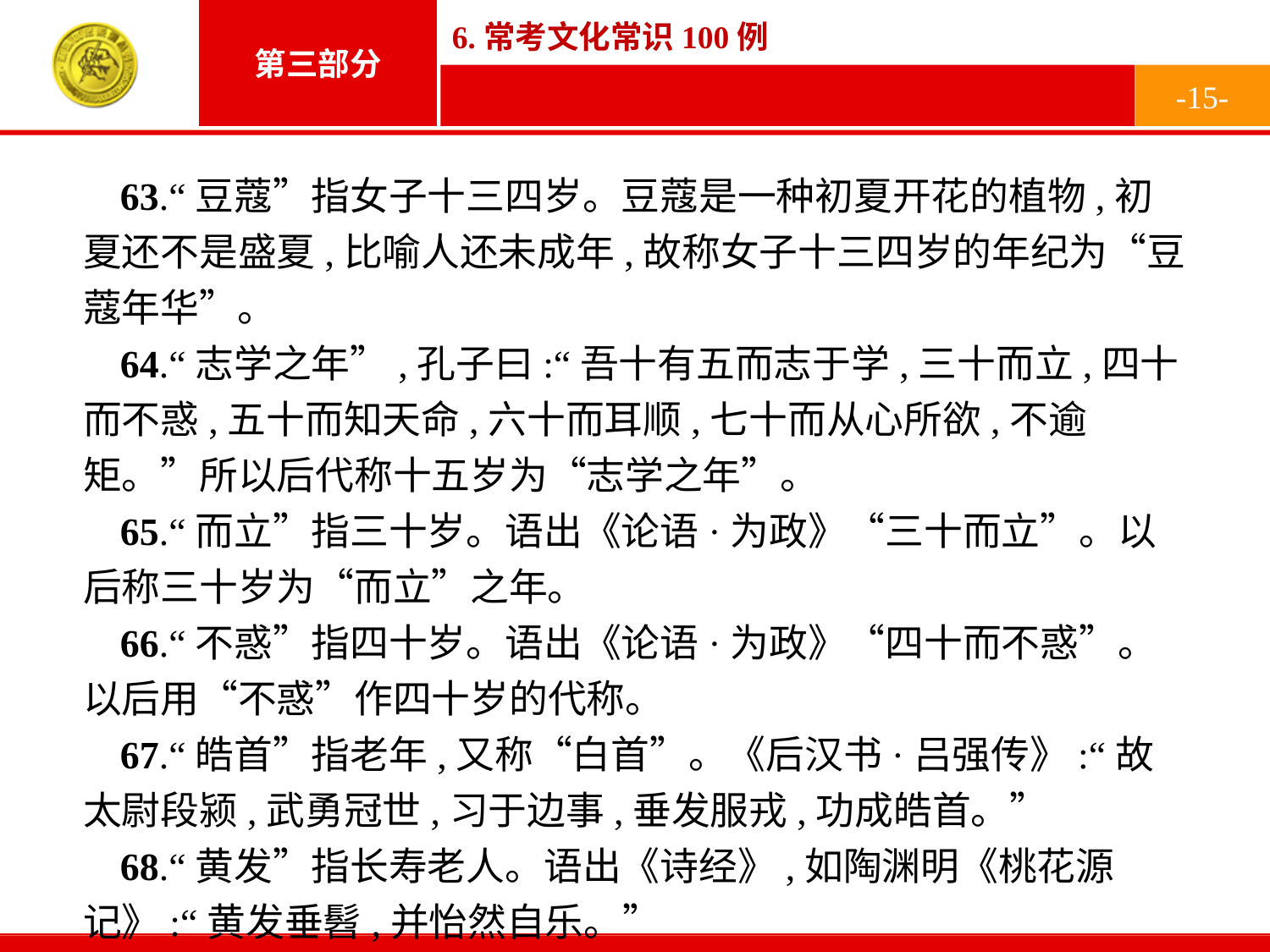

-15-
63.“豆蔻”指女子十三四岁。豆蔻是一种初夏开花的植物,初夏还不是盛夏,比喻人还未成年,故称女子十三四岁的年纪为“豆蔻年华”。
64.“志学之年”,孔子曰:“吾十有五而志于学,三十而立,四十而不惑,五十而知天命,六十而耳顺,七十而从心所欲,不逾矩。”所以后代称十五岁为“志学之年”。
65.“而立”指三十岁。语出《论语·为政》“三十而立”。以后称三十岁为“而立”之年。
66.“不惑”指四十岁。语出《论语·为政》“四十而不惑”。以后用“不惑”作四十岁的代称。
67.“皓首”指老年,又称“白首”。《后汉书·吕强传》:“故太尉段颍,武勇冠世,习于边事,垂发服戎,功成皓首。”
68.“黄发”指长寿老人。语出《诗经》,如陶渊明《桃花源记》:“黄发垂髫,并怡然自乐。”